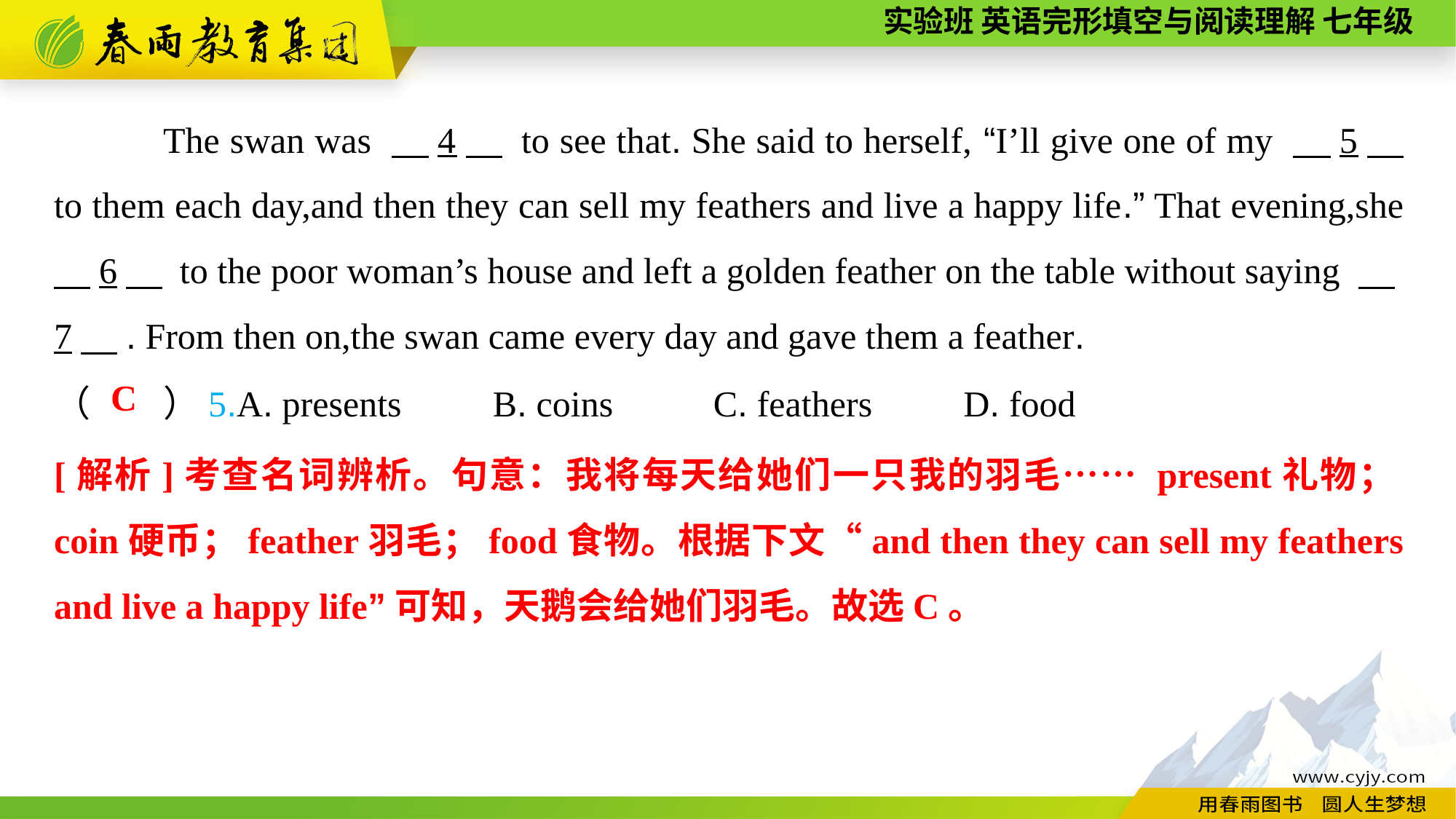

The swan was 　4　 to see that. She said to herself, “I’ll give one of my 　5　 to them each day,and then they can sell my feathers and live a happy life.” That evening,she 　6　 to the poor woman’s house and left a golden feather on the table without saying 　7　. From then on,the swan came every day and gave them a feather.
（　　）5.A. presents          B. coins           C. feathers          D. food
C
[解析]考查名词辨析。句意：我将每天给她们一只我的羽毛…… present礼物；coin硬币；feather羽毛；food食物。根据下文“and then they can sell my feathers and live a happy life”可知，天鹅会给她们羽毛。故选C。